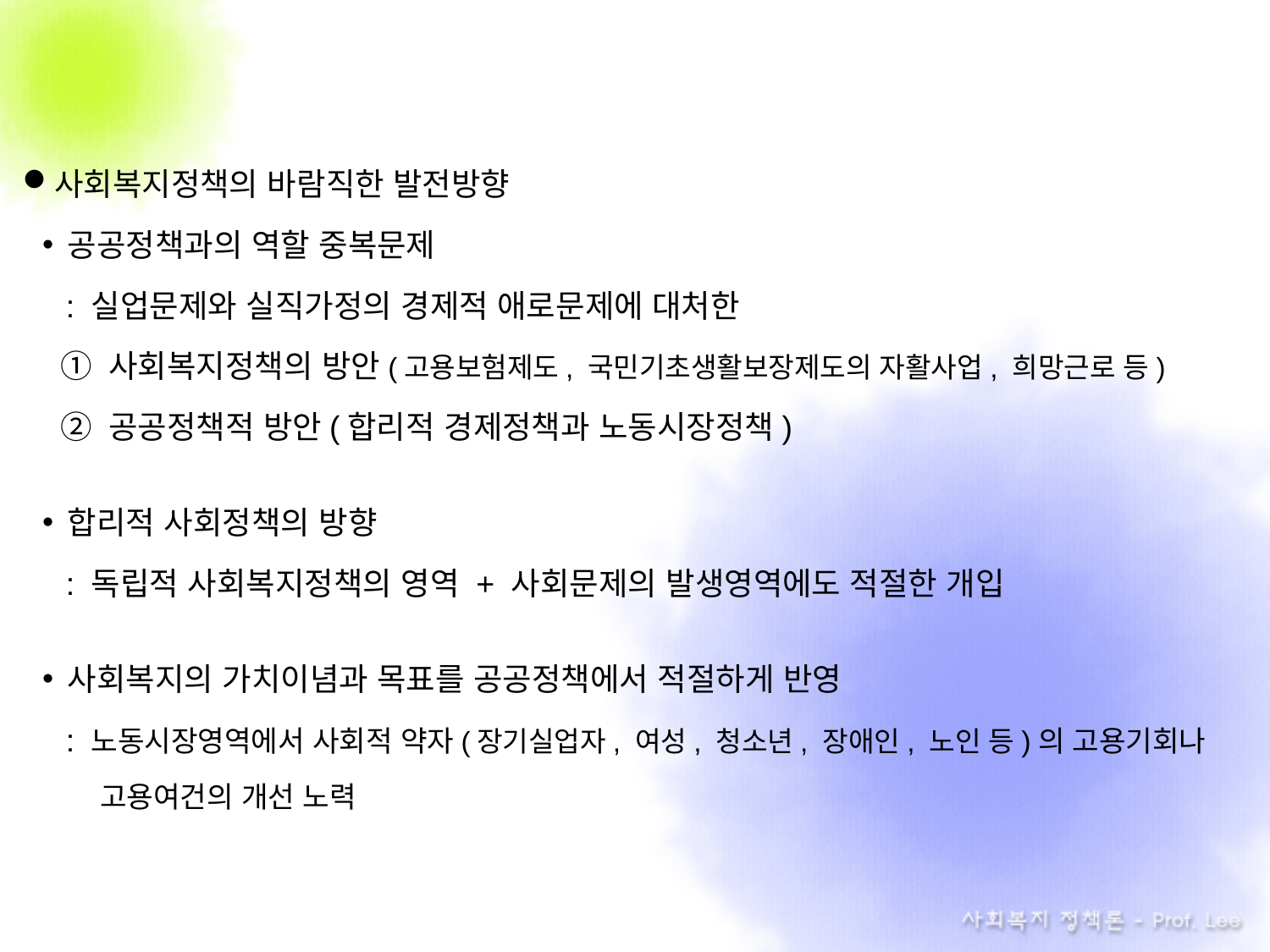

사회복지정책의 바람직한 발전방향
공공정책과의 역할 중복문제
    : 실업문제와 실직가정의 경제적 애로문제에 대처한
① 사회복지정책의 방안(고용보험제도, 국민기초생활보장제도의 자활사업, 희망근로 등)
② 공공정책적 방안(합리적 경제정책과 노동시장정책)

합리적 사회정책의 방향
    : 독립적 사회복지정책의 영역 + 사회문제의 발생영역에도 적절한 개입

사회복지의 가치이념과 목표를 공공정책에서 적절하게 반영
    : 노동시장영역에서 사회적 약자(장기실업자, 여성, 청소년, 장애인, 노인 등)의 고용기회나
 고용여건의 개선 노력